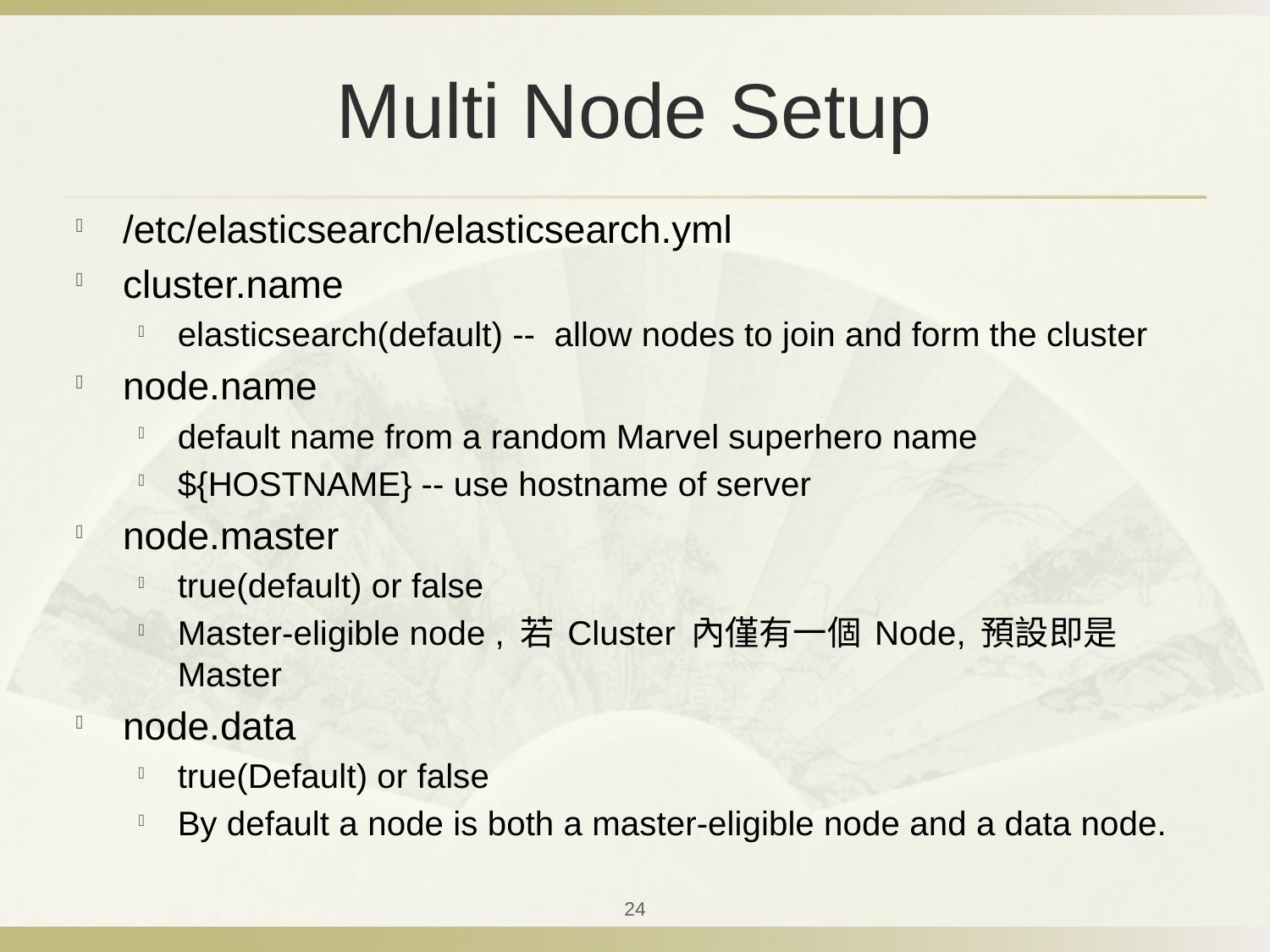

# Multi Node Setup
/etc/elasticsearch/elasticsearch.yml
cluster.name
elasticsearch(default) --  allow nodes to join and form the cluster
node.name
default name from a random Marvel superhero name
${HOSTNAME} -- use hostname of server
node.master
true(default) or false
Master-eligible node , 若 Cluster 內僅有一個 Node, 預設即是 Master
node.data
true(Default) or false
By default a node is both a master-eligible node and a data node.
24